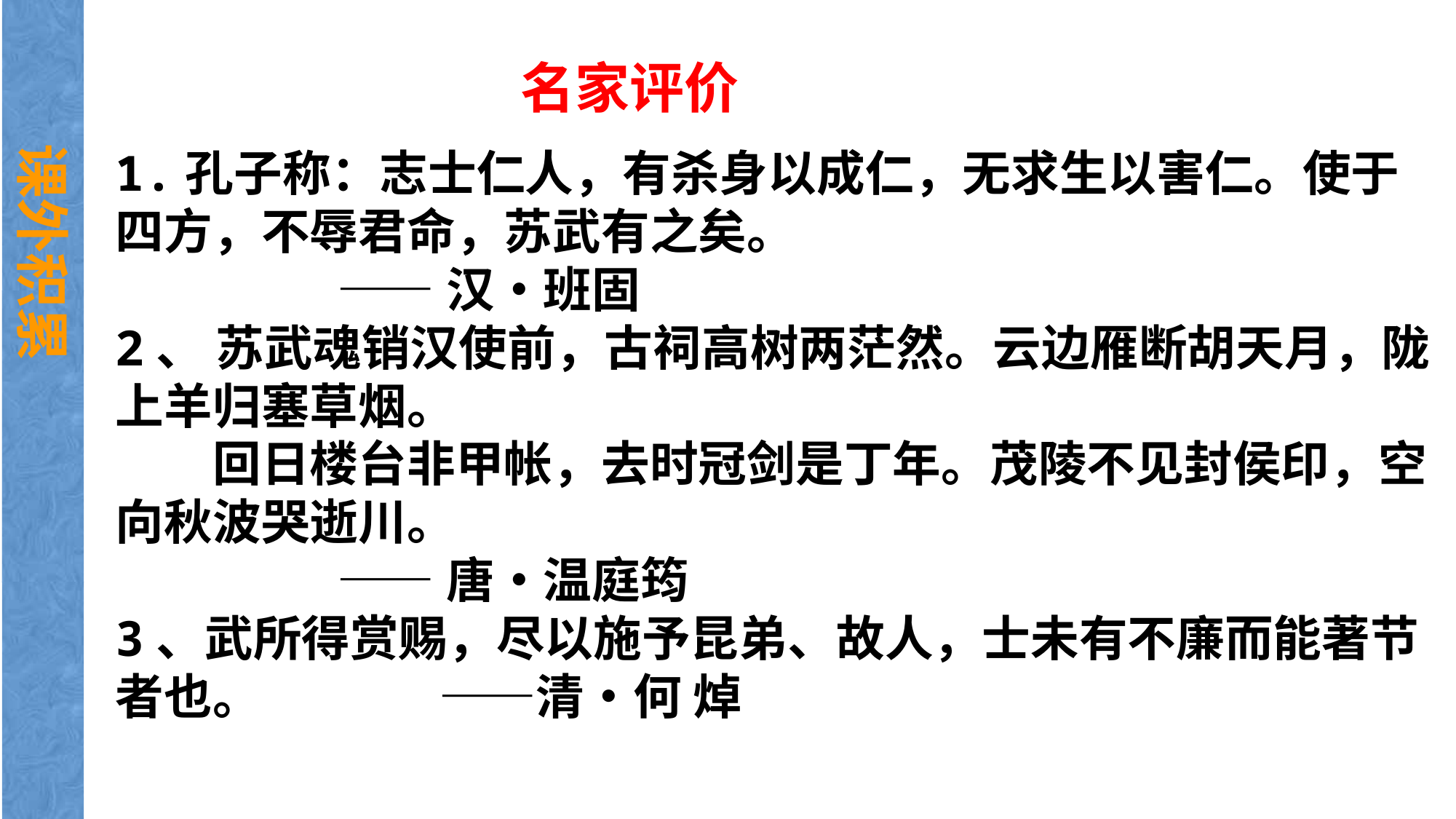

名家评价
课外积累
1.孔子称：志士仁人，有杀身以成仁，无求生以害仁。使于四方，不辱君命，苏武有之矣。
                    ——汉•班固
2、 苏武魂销汉使前，古祠高树两茫然。云边雁断胡天月，陇上羊归塞草烟。
　　回日楼台非甲帐，去时冠剑是丁年。茂陵不见封侯印，空向秋波哭逝川。
                    ——唐•温庭筠
3、武所得赏赐，尽以施予昆弟、故人，士未有不廉而能著节者也。                ——清•何 焯